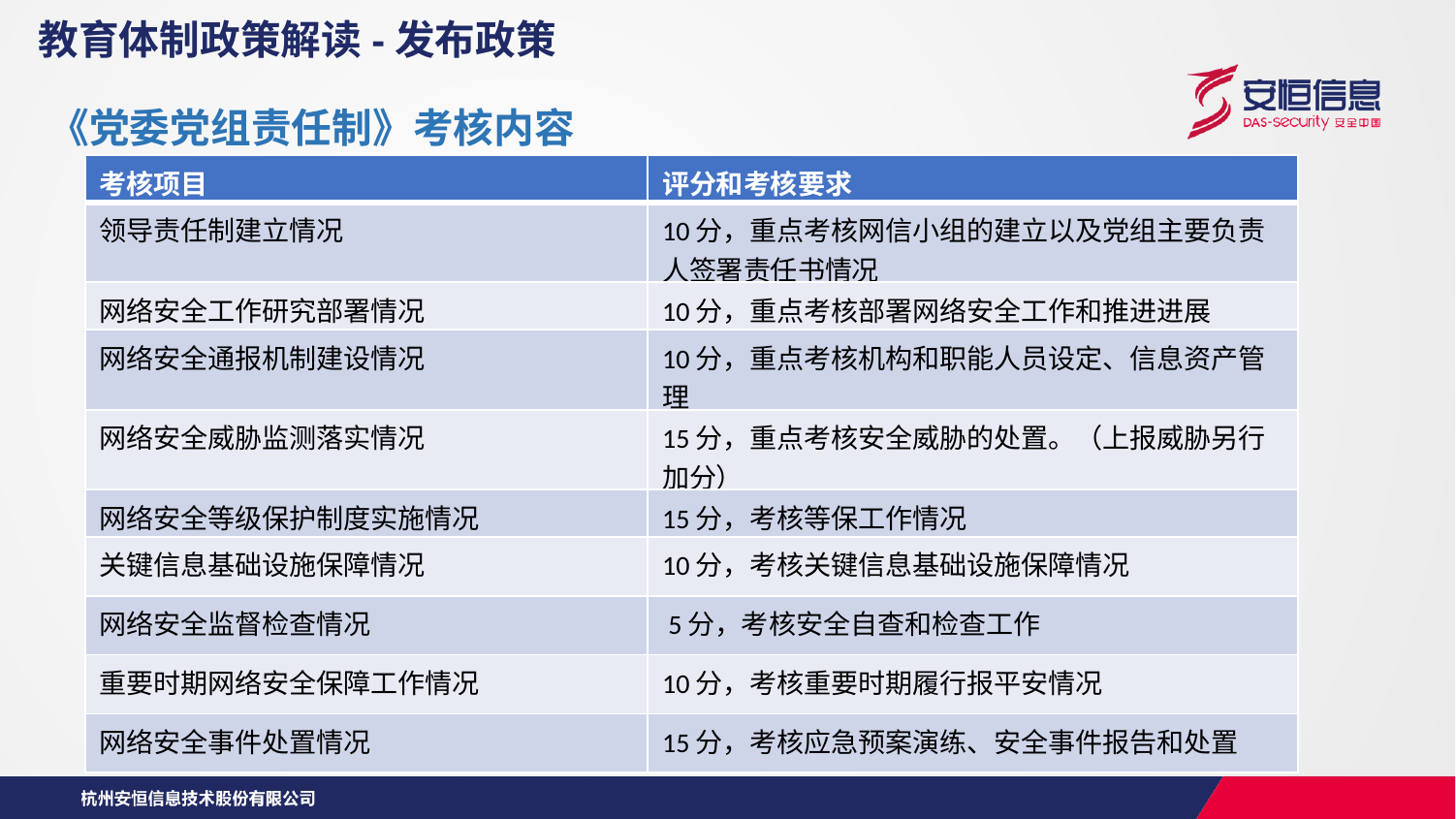

教育体制政策解读-发布政策
《党委党组责任制》考核内容
| 考核项目 | 评分和考核要求 |
| --- | --- |
| 领导责任制建立情况 | 10分，重点考核网信小组的建立以及党组主要负责人签署责任书情况 |
| 网络安全工作研究部署情况 | 10分，重点考核部署网络安全工作和推进进展 |
| 网络安全通报机制建设情况 | 10分，重点考核机构和职能人员设定、信息资产管理 |
| 网络安全威胁监测落实情况 | 15分，重点考核安全威胁的处置。（上报威胁另行加分） |
| 网络安全等级保护制度实施情况 | 15分，考核等保工作情况 |
| 关键信息基础设施保障情况 | 10分，考核关键信息基础设施保障情况 |
| 网络安全监督检查情况 | 5分，考核安全自查和检查工作 |
| 重要时期网络安全保障工作情况 | 10分，考核重要时期履行报平安情况 |
| 网络安全事件处置情况 | 15分，考核应急预案演练、安全事件报告和处置 |